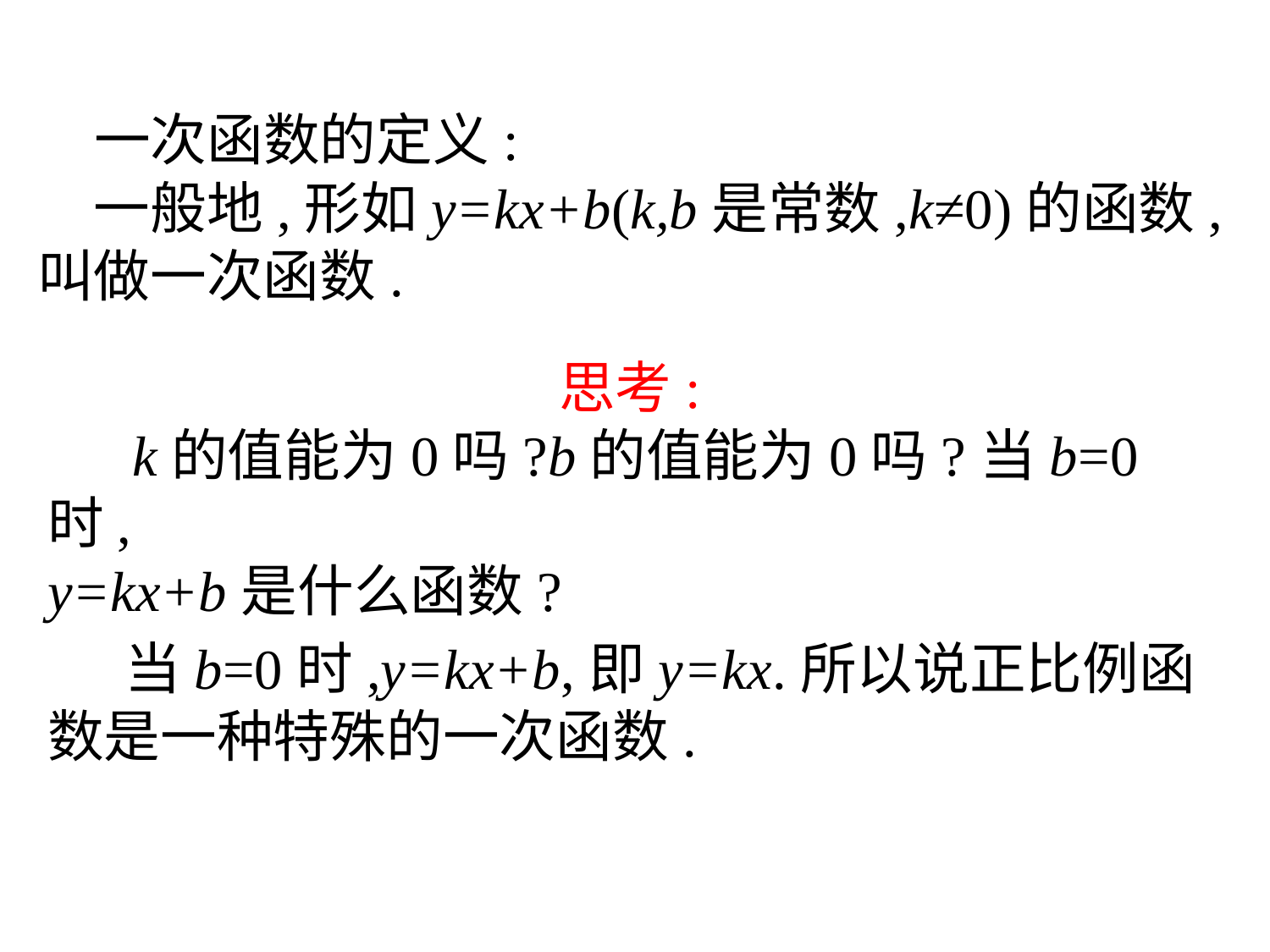

一次函数的定义:
　一般地,形如y=kx+b(k,b是常数,k≠0)的函数,叫做一次函数.
思考:
      k的值能为0吗?b的值能为0吗?当b=0 时,
y=kx+b是什么函数?
     当b=0时,y=kx+b,即y=kx.所以说正比例函数是一种特殊的一次函数.